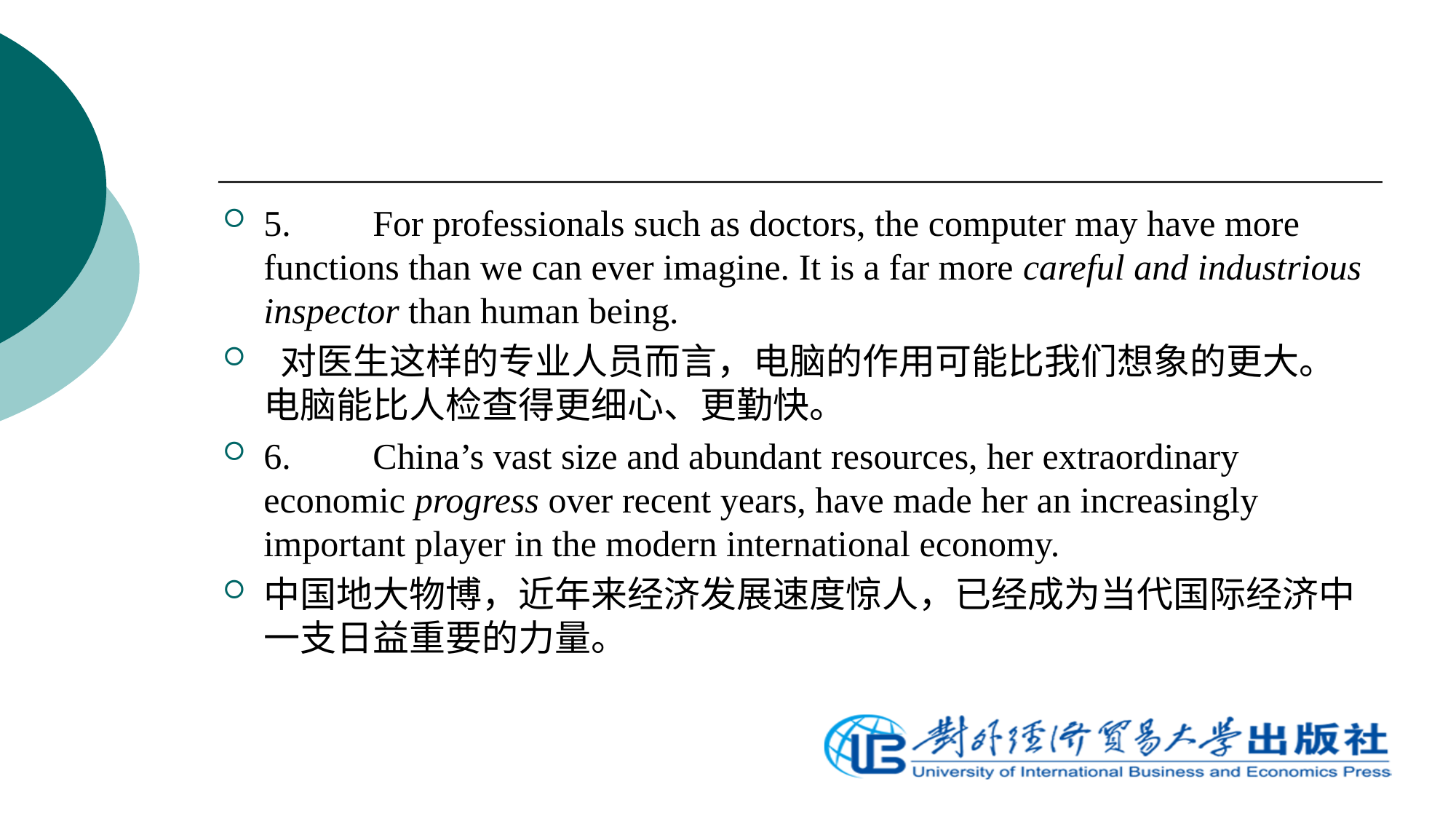

5.	For professionals such as doctors, the computer may have more functions than we can ever imagine. It is a far more careful and industrious inspector than human being.
 对医生这样的专业人员而言，电脑的作用可能比我们想象的更大。电脑能比人检查得更细心、更勤快。
6.	China’s vast size and abundant resources, her extraordinary economic progress over recent years, have made her an increasingly important player in the modern international economy.
中国地大物博，近年来经济发展速度惊人，已经成为当代国际经济中一支日益重要的力量。